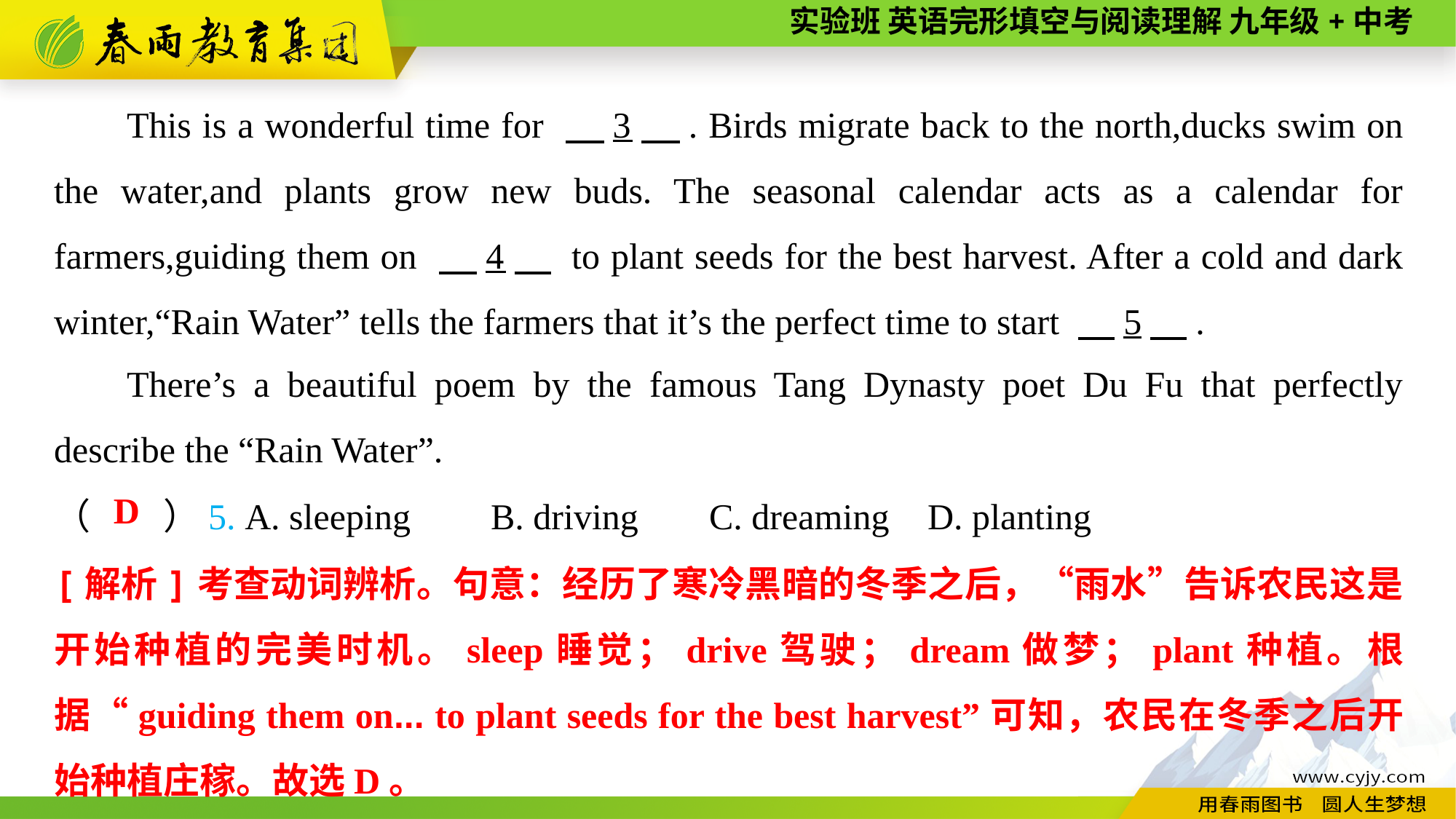

This is a wonderful time for 　3　. Birds migrate back to the north,ducks swim on the water,and plants grow new buds. The seasonal calendar acts as a calendar for farmers,guiding them on 　4　 to plant seeds for the best harvest. After a cold and dark winter,“Rain Water” tells the farmers that it’s the perfect time to start 　5　.
There’s a beautiful poem by the famous Tang Dynasty poet Du Fu that perfectly describe the “Rain Water”.
（　　）5. A. sleeping	B. driving	C. dreaming	D. planting
D
[解析]考查动词辨析。句意：经历了寒冷黑暗的冬季之后，“雨水”告诉农民这是开始种植的完美时机。sleep睡觉；drive驾驶；dream做梦；plant种植。根据“guiding them on... to plant seeds for the best harvest”可知，农民在冬季之后开始种植庄稼。故选D。